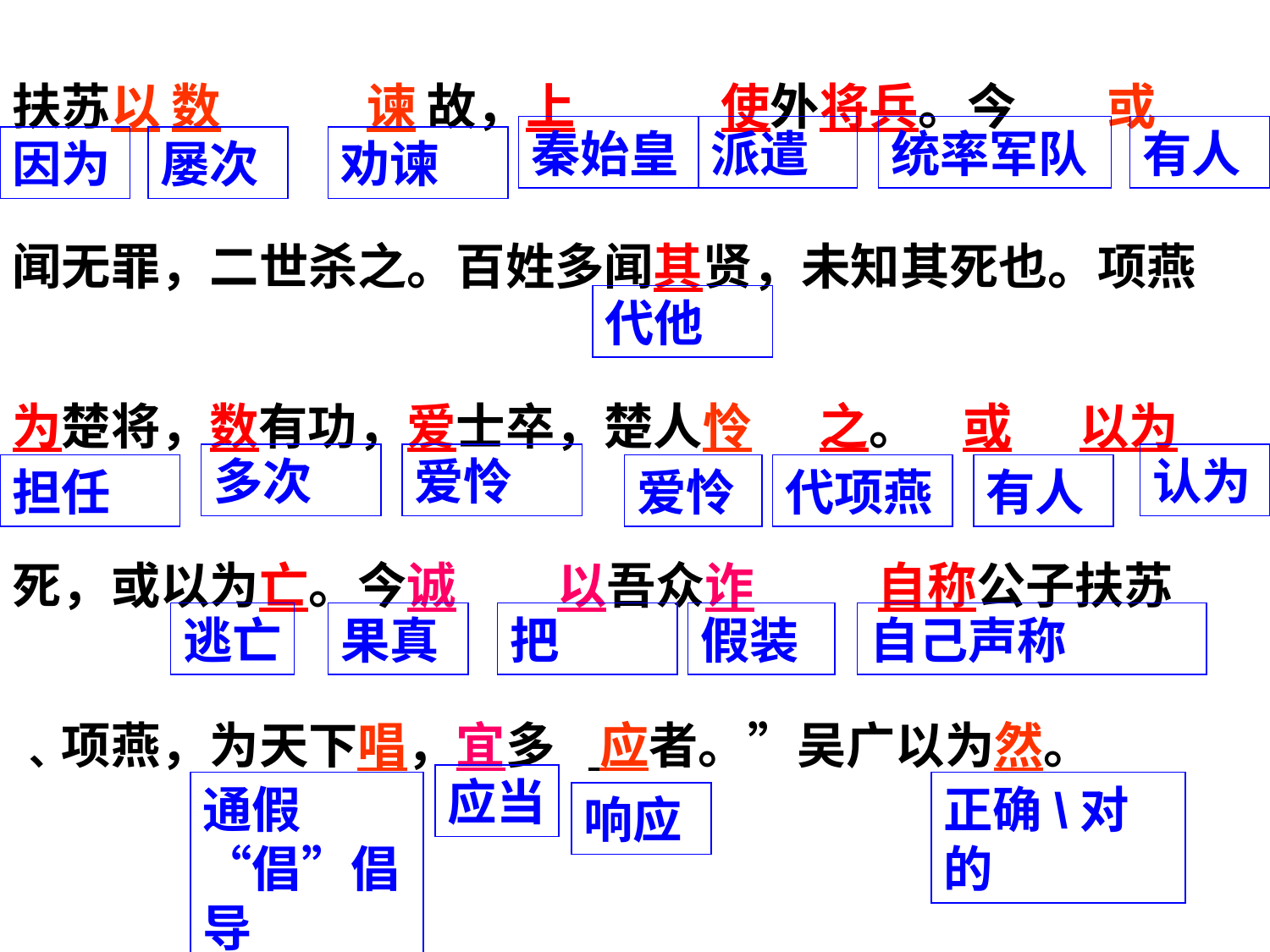

扶苏以 数             谏 故，上             使外将兵。今        或闻无罪，二世杀之。百姓多闻其贤，未知其死也。项燕为楚将，数有功，爱士卒，楚人怜      之。    或      以为死，或以为亡。今诚         以吾众诈           自称公子扶苏﹑项燕，为天下唱，宜多    应者。”吴广以为然。
秦始皇
派遣
统率军队
有人
因为
屡次
劝谏
代他
多次
爱怜
认为
担任
爱怜
代项燕
有人
逃亡
果真
把
假装
自己声称
应当
通假“倡”倡导
正确\对的
响应